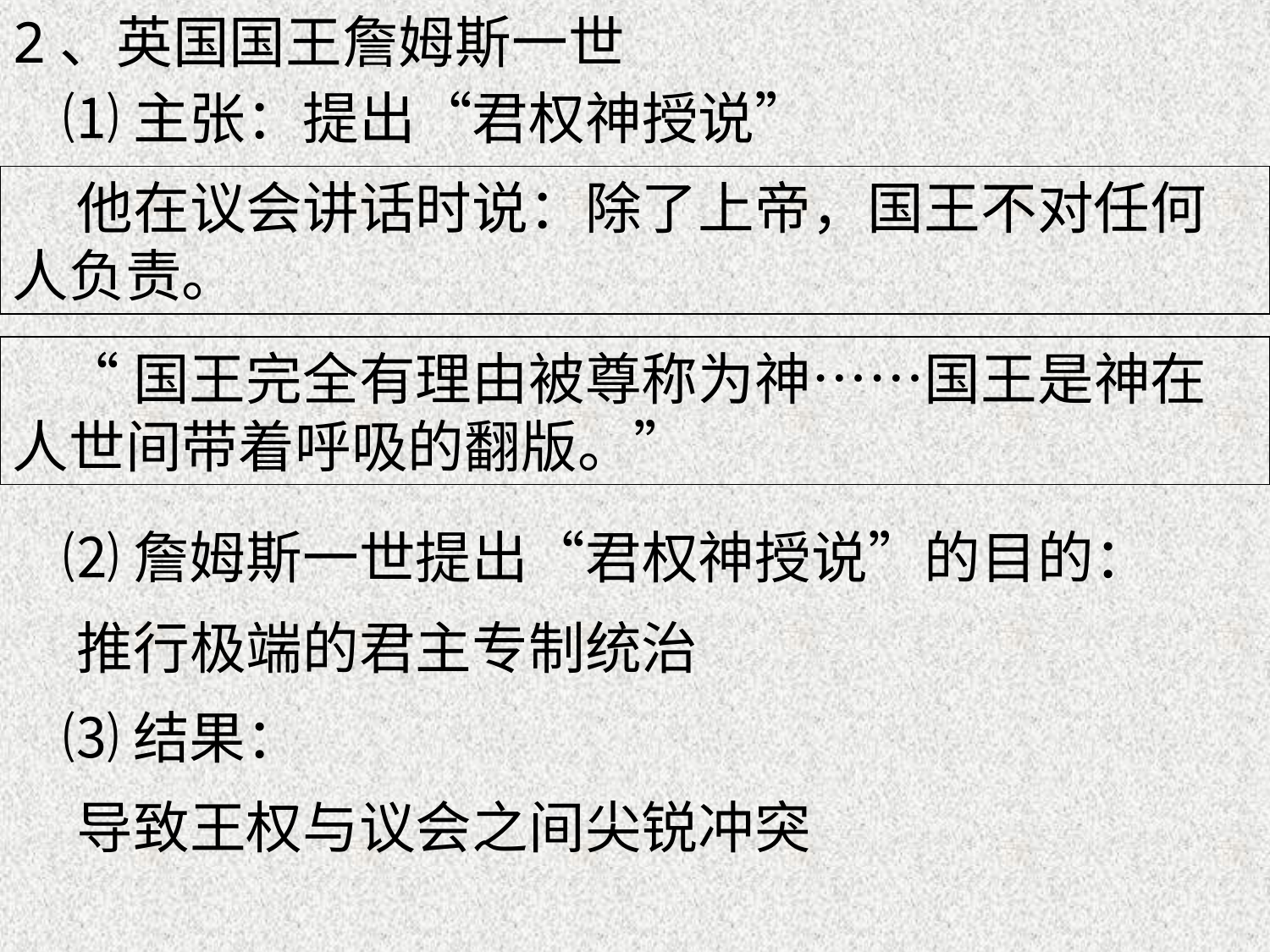

2、英国国王詹姆斯一世
    ⑴主张：提出“君权神授说”
    他在议会讲话时说：除了上帝，国王不对任何人负责。
    “国王完全有理由被尊称为神……国王是神在人世间带着呼吸的翻版。”
    ⑵詹姆斯一世提出“君权神授说”的目的：
    推行极端的君主专制统治
    ⑶结果：
    导致王权与议会之间尖锐冲突